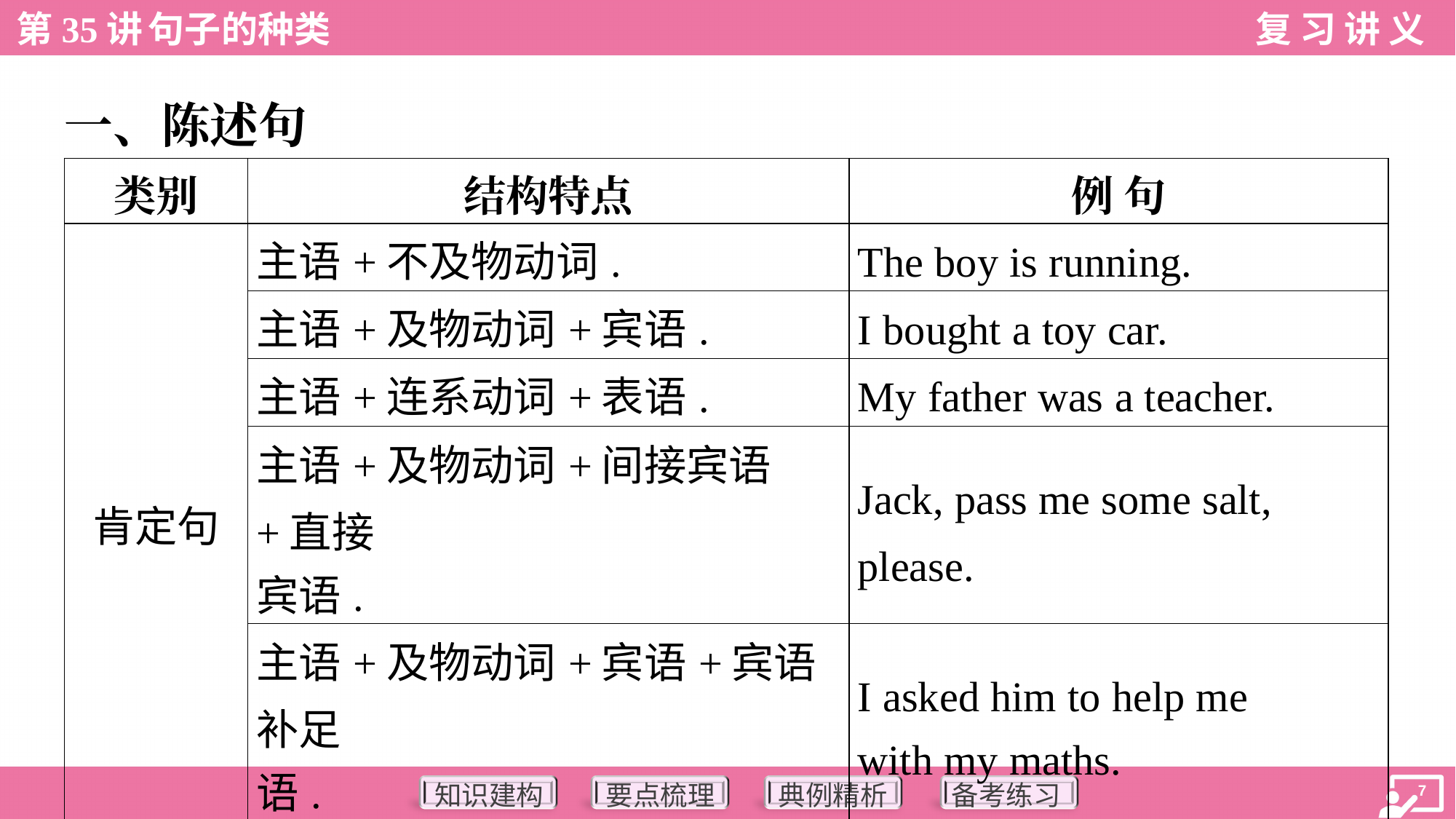

一、陈述句
| 类别 | 结构特点 | 例 句 |
| --- | --- | --- |
| 肯定句 | 主语+不及物动词. | The boy is running. |
|  | 主语+及物动词+宾语. | I bought a toy car. |
|  | 主语+连系动词+表语. | My father was a teacher. |
|  | 主语+及物动词+间接宾语+直接 宾语. | Jack, pass me some salt, please. |
|  | 主语+及物动词+宾语+宾语补足 语. | I asked him to help me with my maths. |